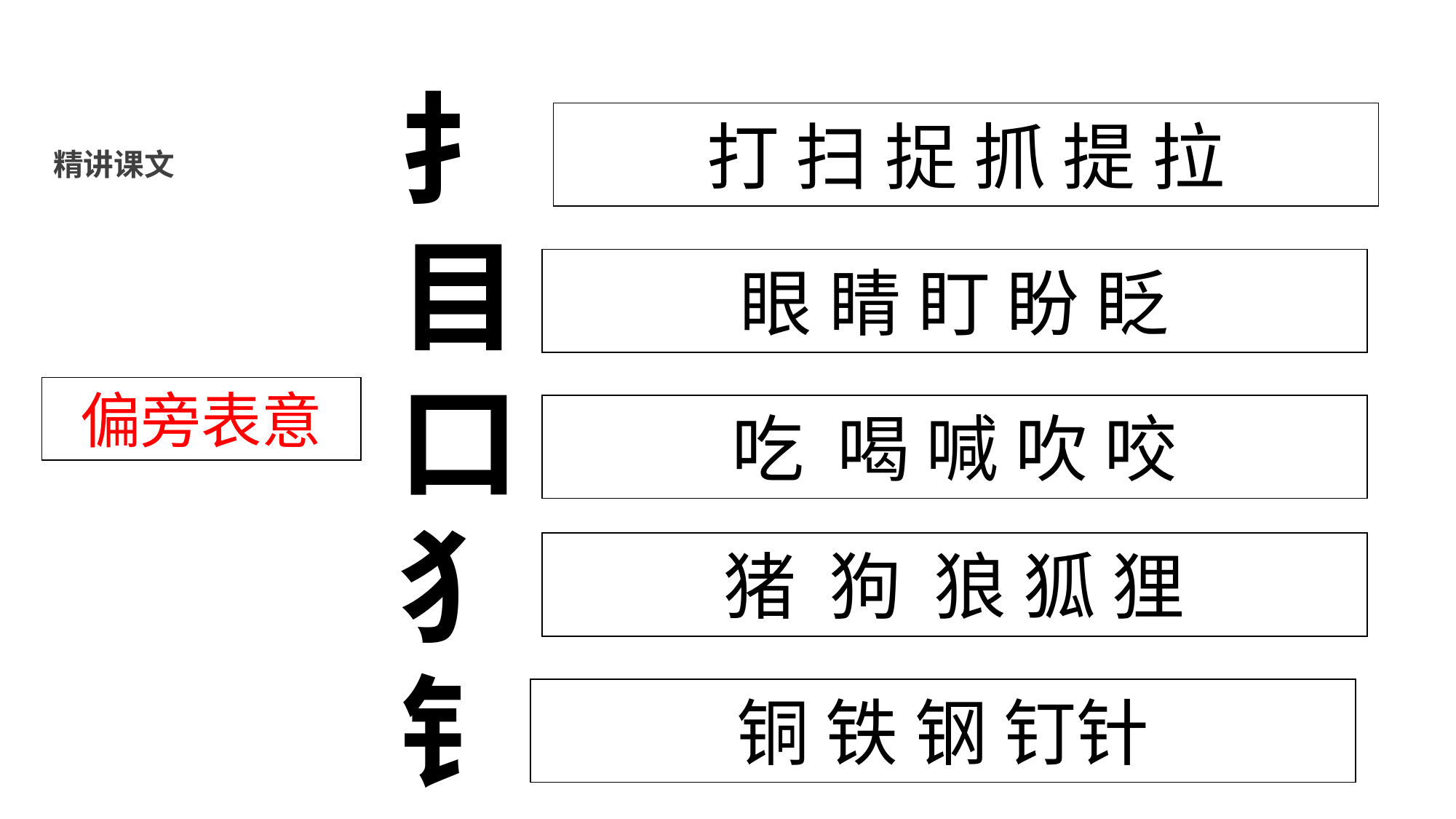

扌
目
口
犭
钅
打 扫 捉 抓 提 拉
精讲课文
眼 睛 盯 盼 眨
偏旁表意
吃  喝 喊 吹 咬
猪  狗  狼 狐 狸
铜 铁 钢 钉针